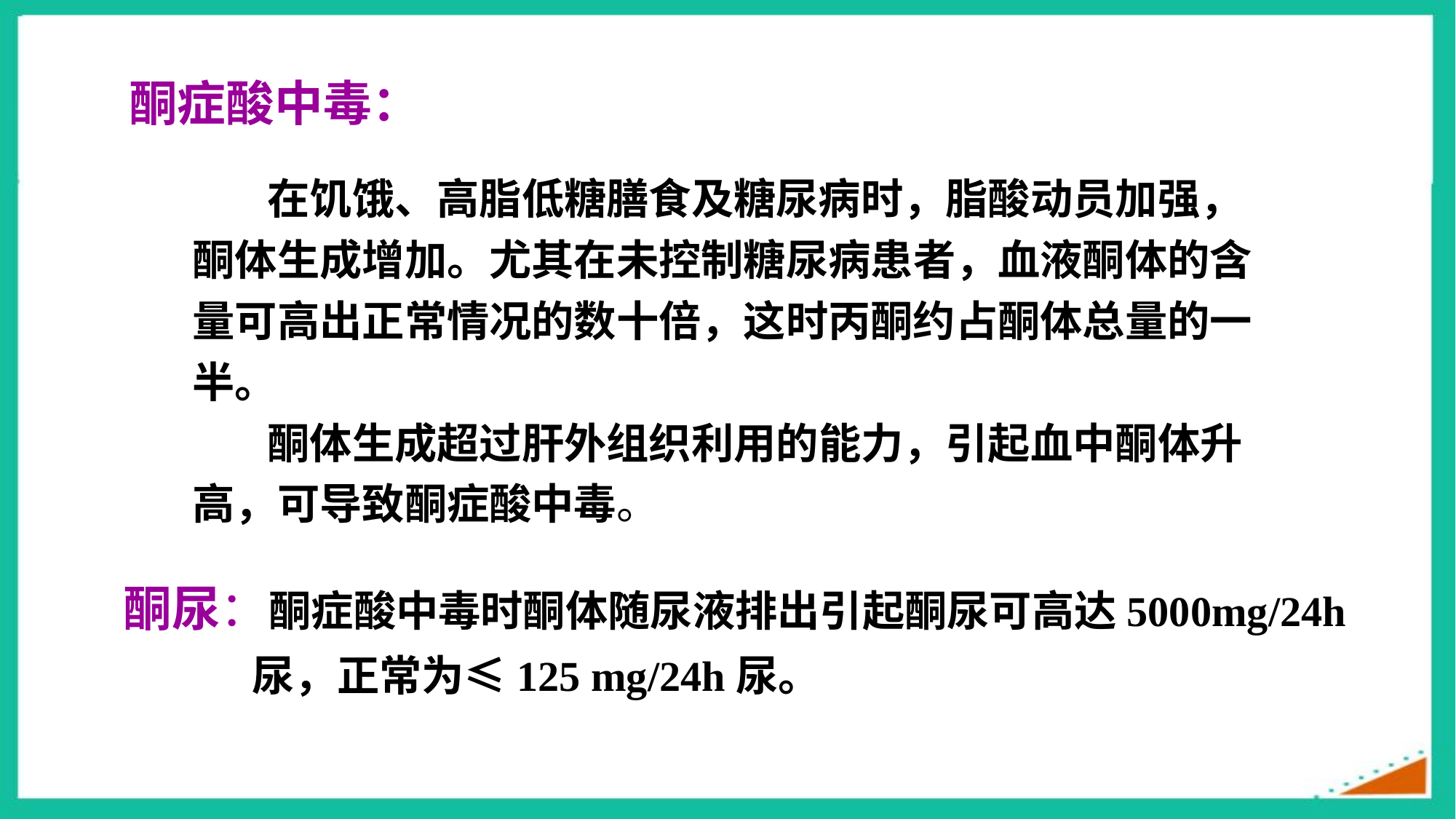

酮症酸中毒：
在饥饿、高脂低糖膳食及糖尿病时，脂酸动员加强，酮体生成增加。尤其在未控制糖尿病患者，血液酮体的含量可高出正常情况的数十倍，这时丙酮约占酮体总量的一半。
酮体生成超过肝外组织利用的能力，引起血中酮体升高，可导致酮症酸中毒。
酮尿：酮症酸中毒时酮体随尿液排出引起酮尿可高达5000mg/24h 尿，正常为≤125 mg/24h尿。